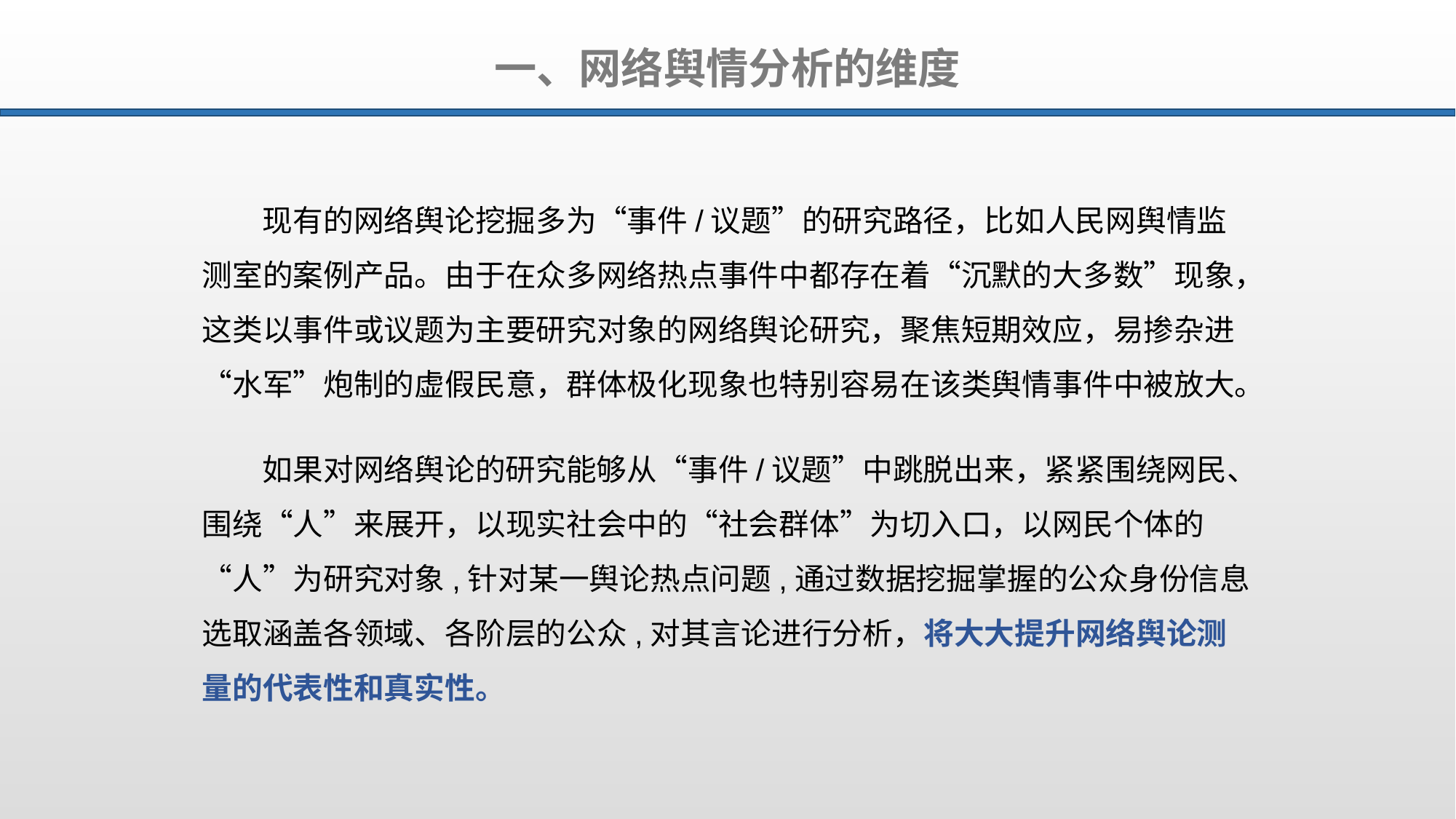

一、网络舆情分析的维度

现有的网络舆论挖掘多为“事件/议题”的研究路径，比如人民网舆情监测室的案例产品。由于在众多网络热点事件中都存在着“沉默的大多数”现象，这类以事件或议题为主要研究对象的网络舆论研究，聚焦短期效应，易掺杂进“水军”炮制的虚假民意，群体极化现象也特别容易在该类舆情事件中被放大。
如果对网络舆论的研究能够从“事件/议题”中跳脱出来，紧紧围绕网民、围绕“人”来展开，以现实社会中的“社会群体”为切入口，以网民个体的“人”为研究对象,针对某一舆论热点问题,通过数据挖掘掌握的公众身份信息选取涵盖各领域、各阶层的公众,对其言论进行分析，将大大提升网络舆论测量的代表性和真实性。